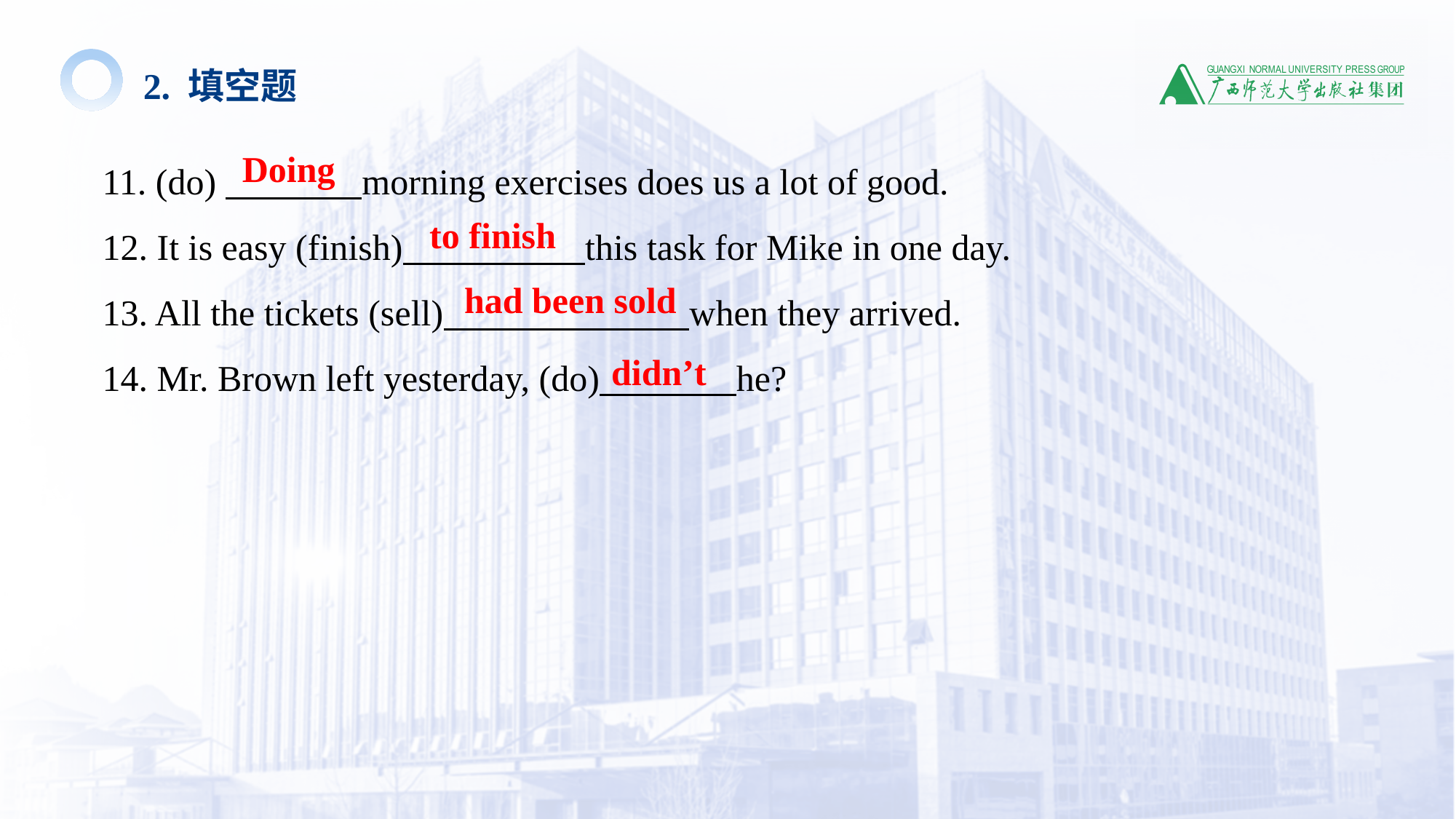

2. 填空题
11. (do)                morning exercises does us a lot of good.
12. It is easy (finish)                    this task for Mike in one day.
13. All the tickets (sell)                           when they arrived.
14. Mr. Brown left yesterday, (do)               he?
Doing
to finish
had been sold
didn’t